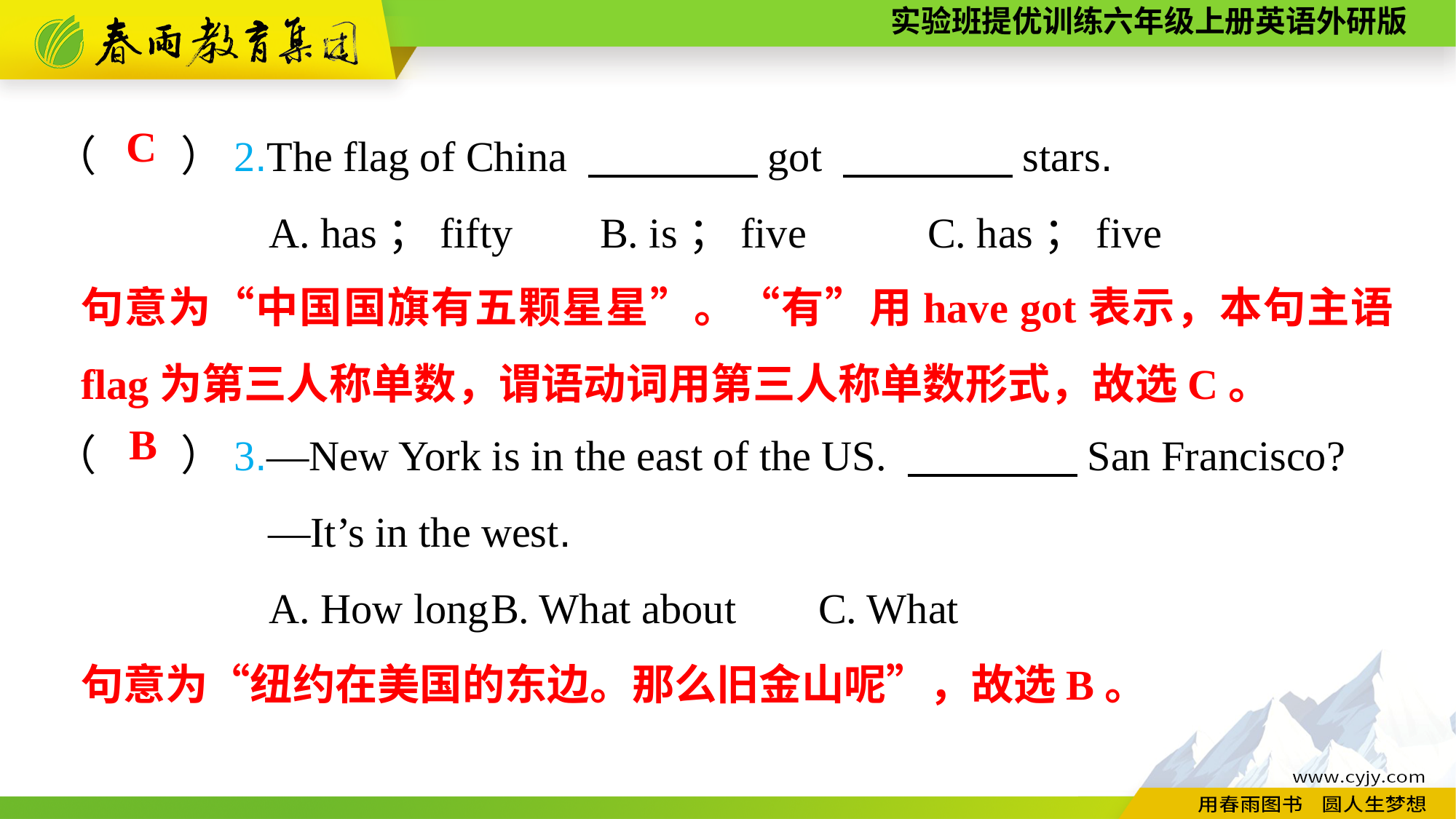

（　　）2.The flag of China 　　　　got 　　　　stars.
A. has；fifty	B. is；five		C. has；five
C
句意为“中国国旗有五颗星星”。“有”用have got表示，本句主语flag为第三人称单数，谓语动词用第三人称单数形式，故选C。
（　　）3.—New York is in the east of the US. 　　　　San Francisco?
—It’s in the west.
A. How long	B. What about	C. What
B
句意为“纽约在美国的东边。那么旧金山呢”，故选B。